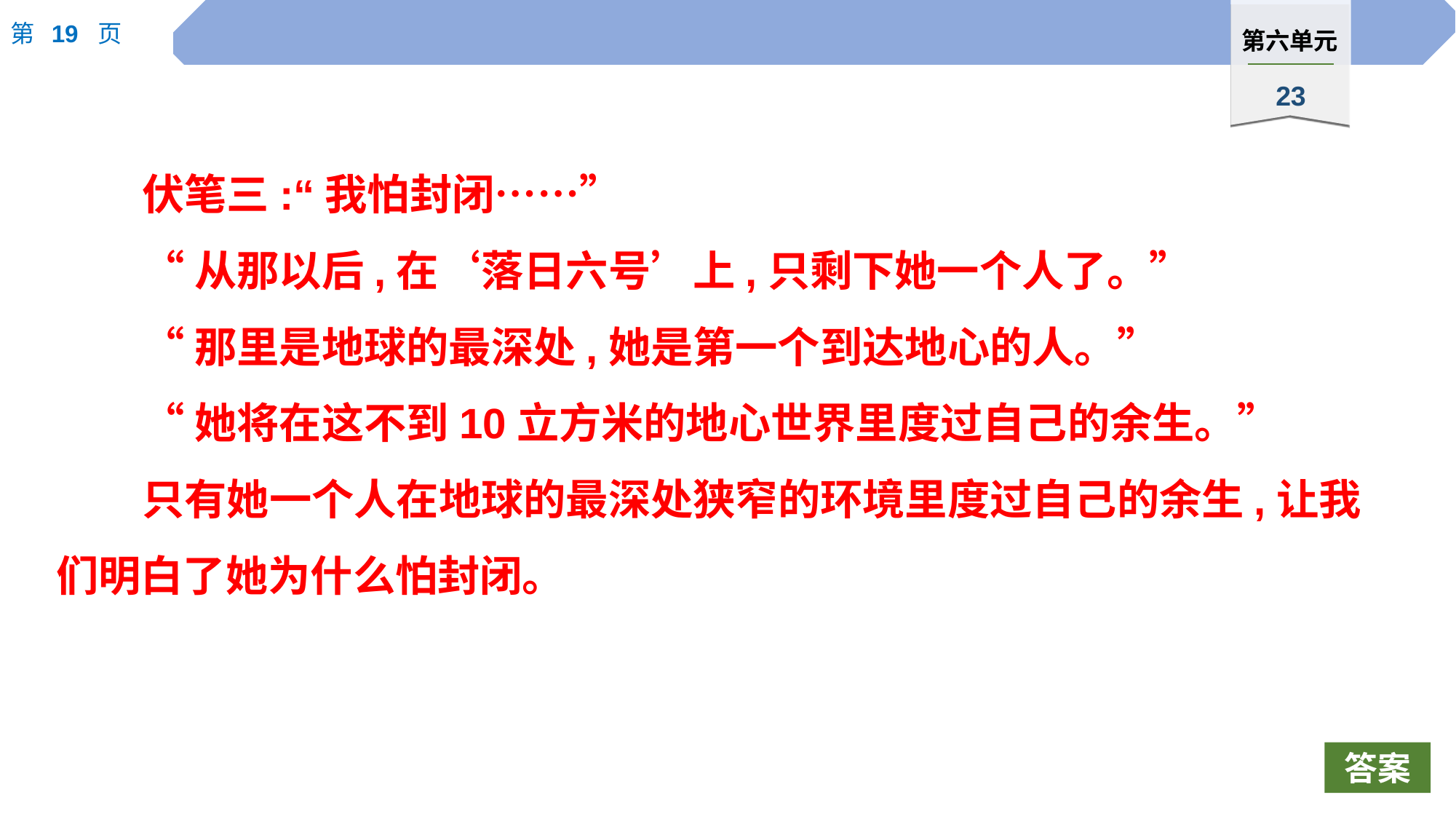

伏笔三:“我怕封闭……”
“从那以后,在‘落日六号’上,只剩下她一个人了。”
“那里是地球的最深处,她是第一个到达地心的人。”
“她将在这不到10立方米的地心世界里度过自己的余生。”
只有她一个人在地球的最深处狭窄的环境里度过自己的余生,让我们明白了她为什么怕封闭。
答案